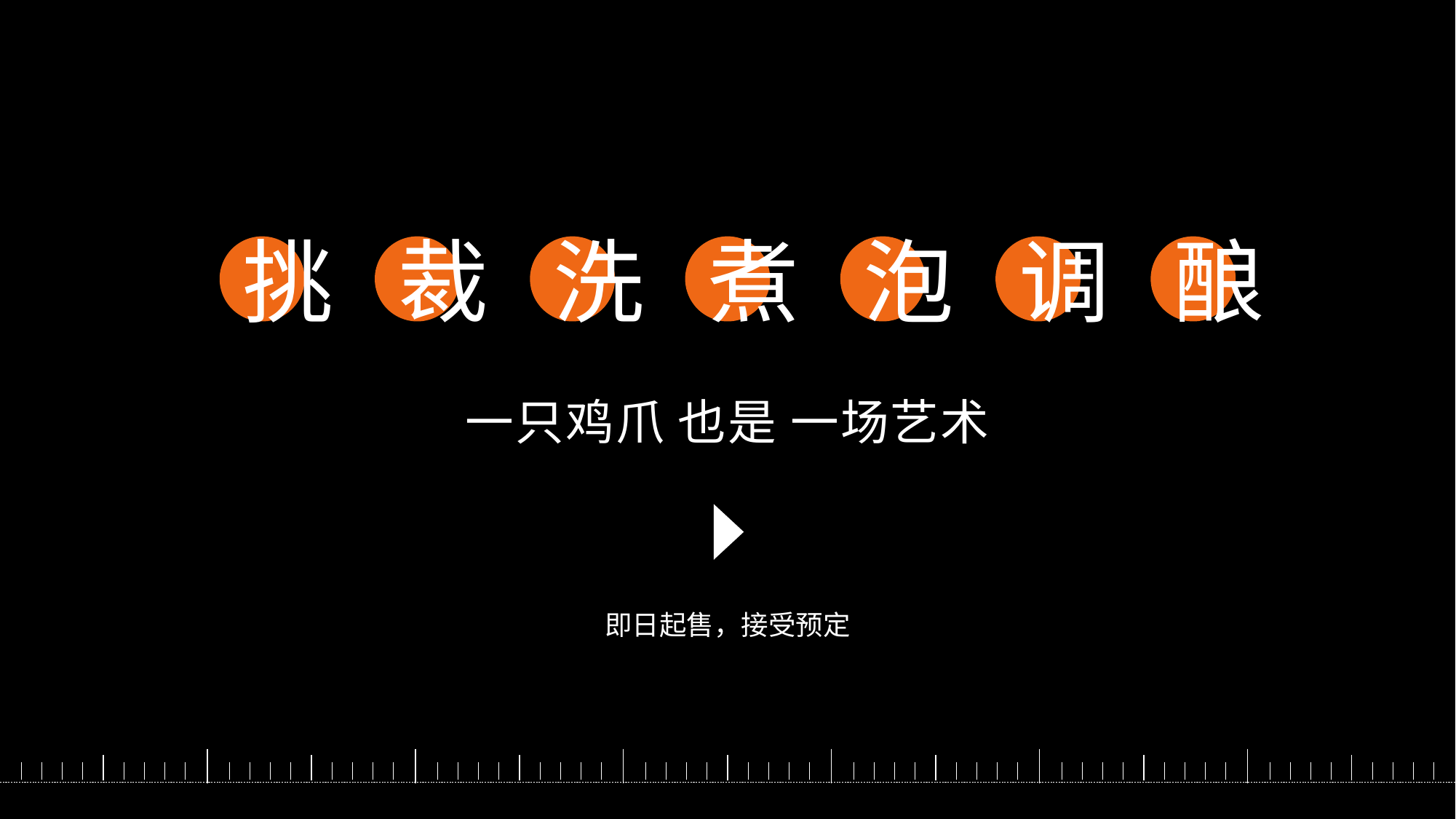

挑
裁
洗
煮
泡
调
酿
一只鸡爪 也是 一场艺术

即日起售，接受预定